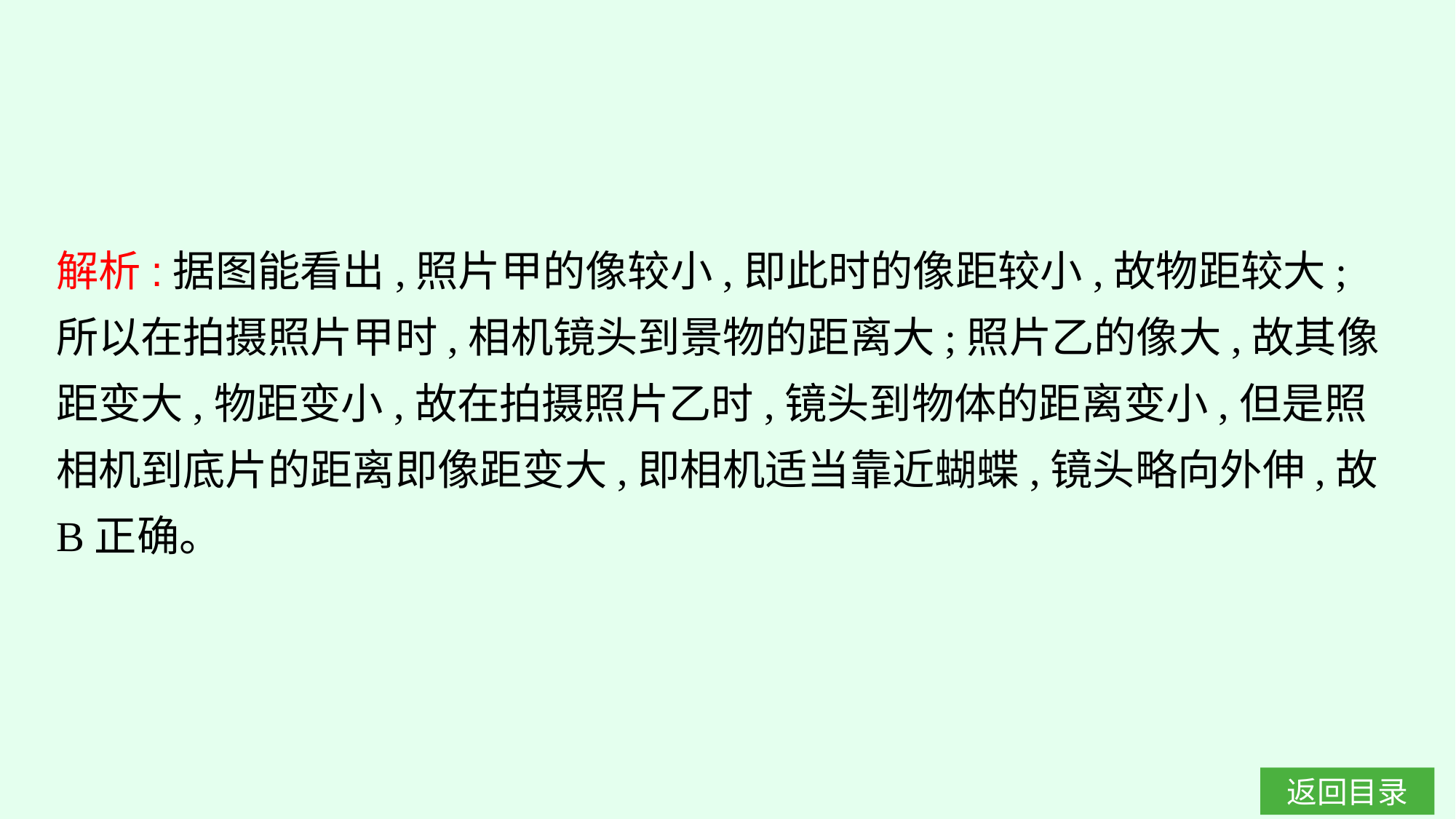

解析:据图能看出,照片甲的像较小,即此时的像距较小,故物距较大;所以在拍摄照片甲时,相机镜头到景物的距离大;照片乙的像大,故其像距变大,物距变小,故在拍摄照片乙时,镜头到物体的距离变小,但是照相机到底片的距离即像距变大,即相机适当靠近蝴蝶,镜头略向外伸,故B正确。